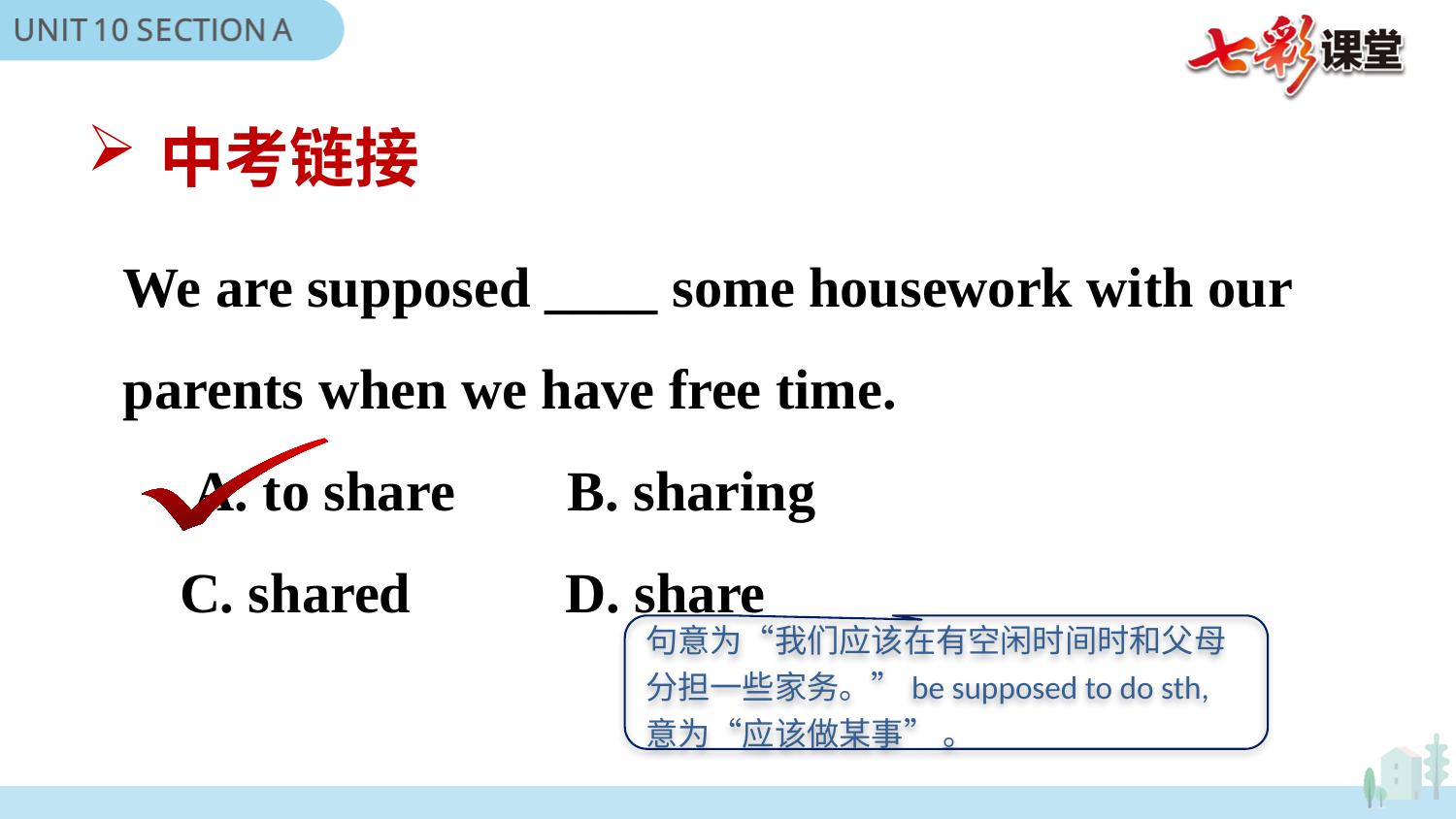

中考链接

We are supposed ____ some housework with our parents when we have free time.
     A. to share        B. sharing
    C. shared           D. share

句意为“我们应该在有空闲时间时和父母分担一些家务。”be supposed to do sth,意为“应该做某事” 。